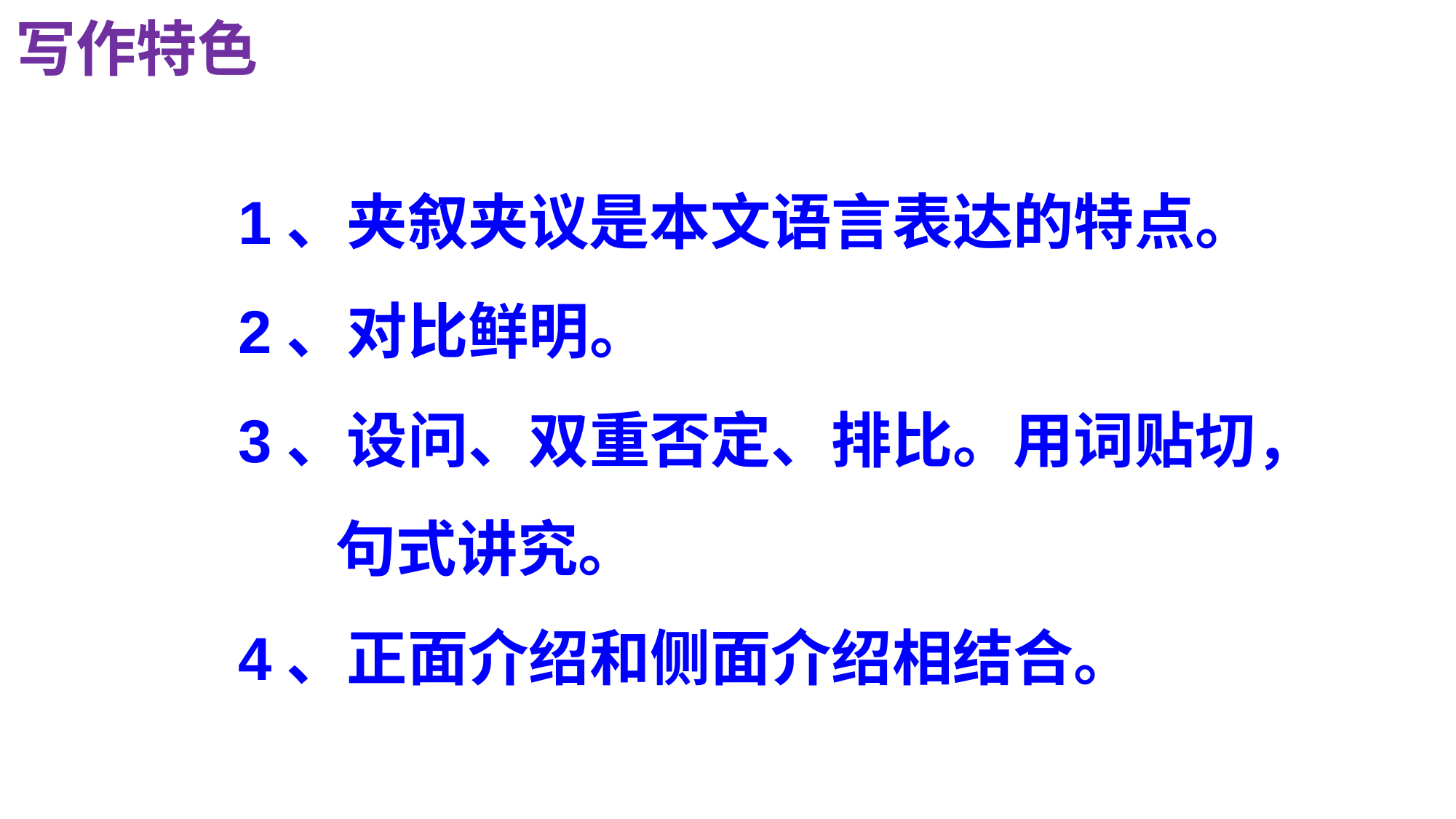

写作特色
1、夹叙夹议是本文语言表达的特点。
2、对比鲜明。
3、设问、双重否定、排比。用词贴切，
      句式讲究。
4、正面介绍和侧面介绍相结合。